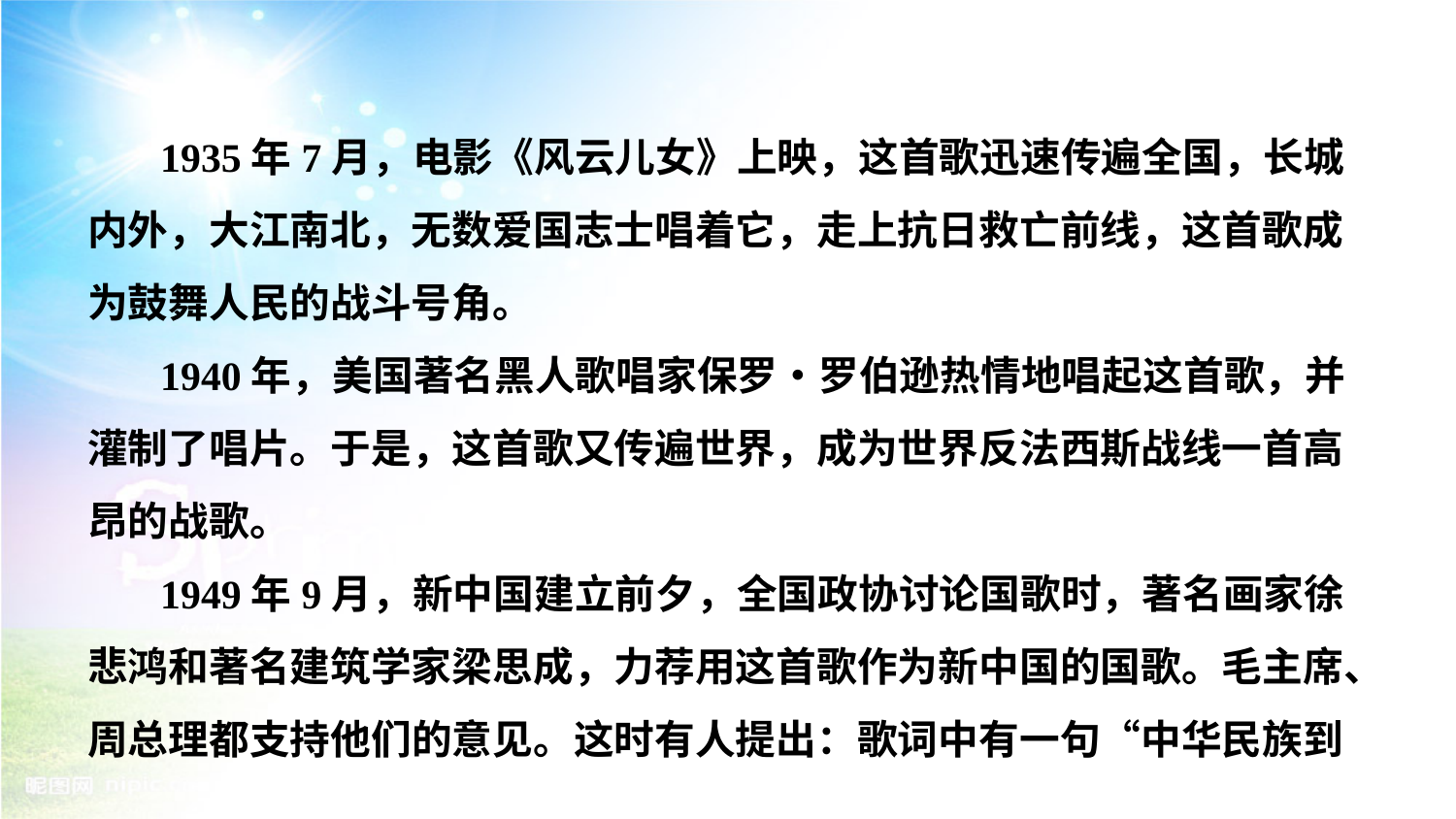

1935年7月，电影《风云儿女》上映，这首歌迅速传遍全国，长城内外，大江南北，无数爱国志士唱着它，走上抗日救亡前线，这首歌成为鼓舞人民的战斗号角。
1940年，美国著名黑人歌唱家保罗•罗伯逊热情地唱起这首歌，并灌制了唱片。于是，这首歌又传遍世界，成为世界反法西斯战线一首高昂的战歌。
1949年9月，新中国建立前夕，全国政协讨论国歌时，著名画家徐悲鸿和著名建筑学家梁思成，力荐用这首歌作为新中国的国歌。毛主席、周总理都支持他们的意见。这时有人提出：歌词中有一句“中华民族到